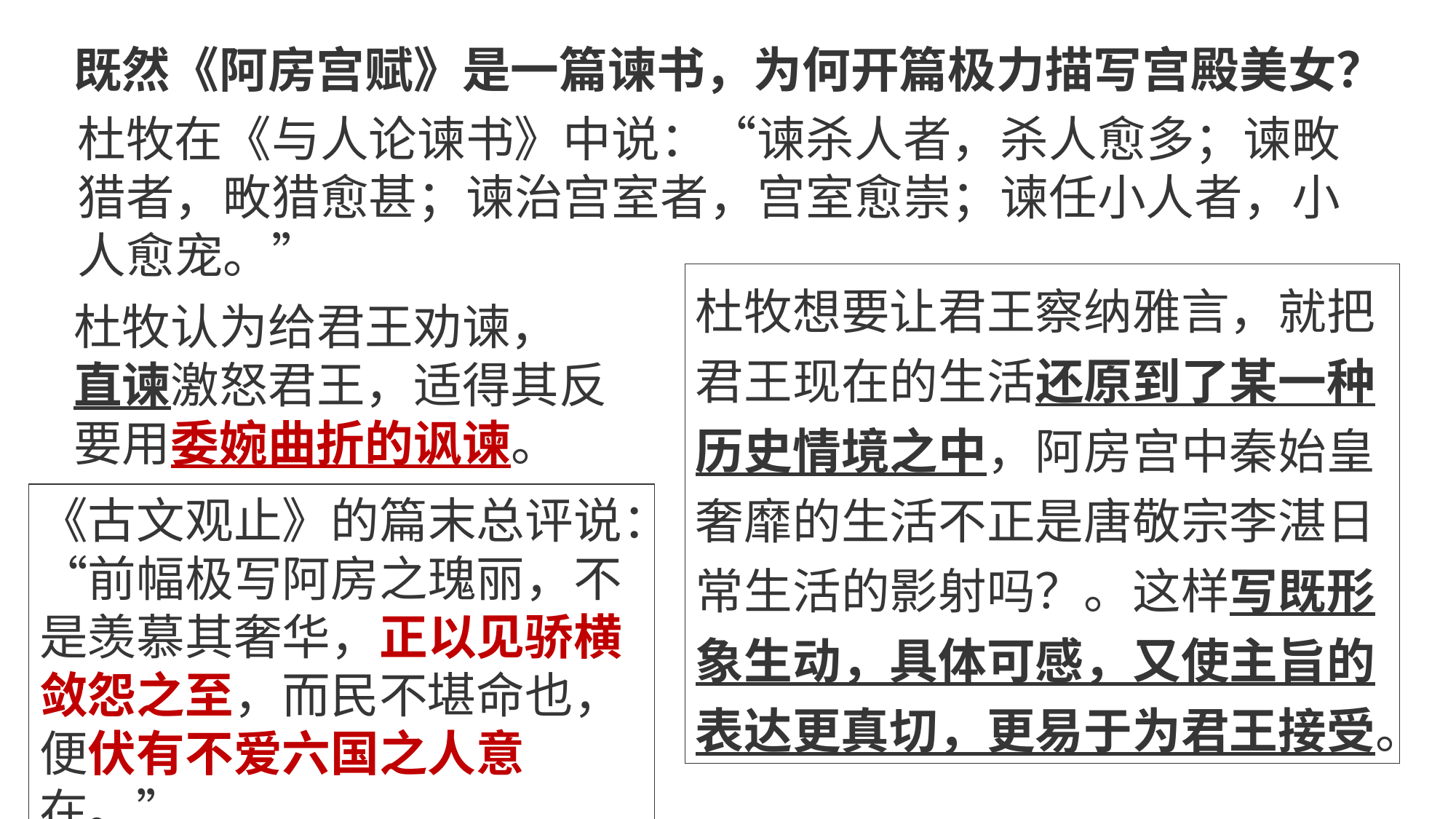

既然《阿房宫赋》是一篇谏书，为何开篇极力描写宫殿美女？
杜牧在《与人论谏书》中说：“谏杀人者，杀人愈多；谏畋猎者，畋猎愈甚；谏治宫室者，宫室愈崇；谏任小人者，小人愈宠。”
杜牧想要让君王察纳雅言，就把君王现在的生活还原到了某一种历史情境之中，阿房宫中秦始皇奢靡的生活不正是唐敬宗李湛日常生活的影射吗？。这样写既形象生动，具体可感，又使主旨的表达更真切，更易于为君王接受。
杜牧认为给君王劝谏，
直谏激怒君王，适得其反
要用委婉曲折的讽谏。
《古文观止》的篇末总评说：“前幅极写阿房之瑰丽，不是羡慕其奢华，正以见骄横敛怨之至，而民不堪命也，便伏有不爱六国之人意在。”